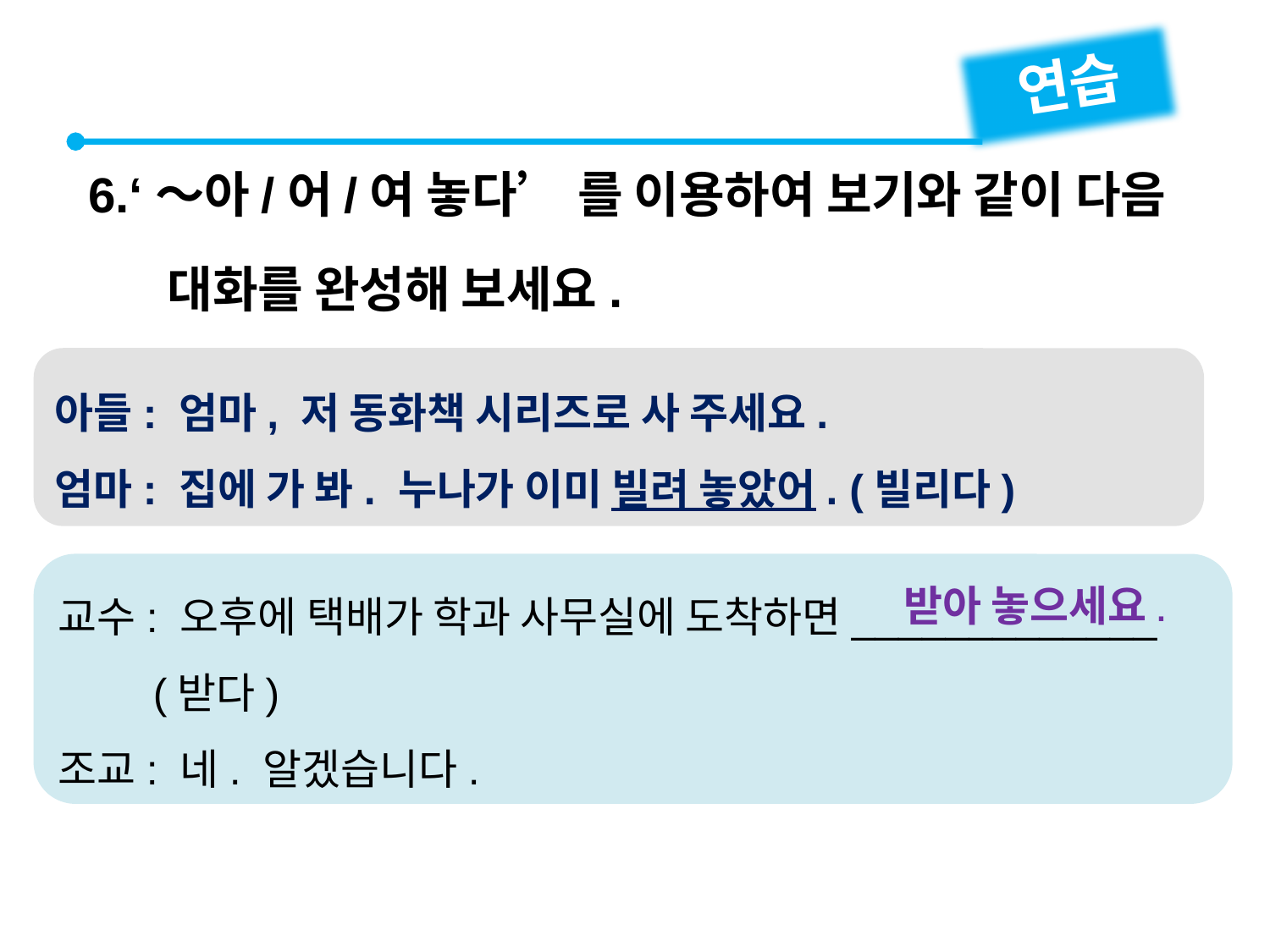

연습
6.‘～아/어/여 놓다’ 를 이용하여 보기와 같이 다음
      대화를 완성해 보세요.
아들: 엄마, 저 동화책 시리즈로 사 주세요.
엄마: 집에 가 봐. 누나가 이미 빌려 놓았어. (빌리다)
교수: 오후에 택배가 학과 사무실에 도착하면_____________
        (받다)
조교: 네. 알겠습니다.
받아 놓으세요.